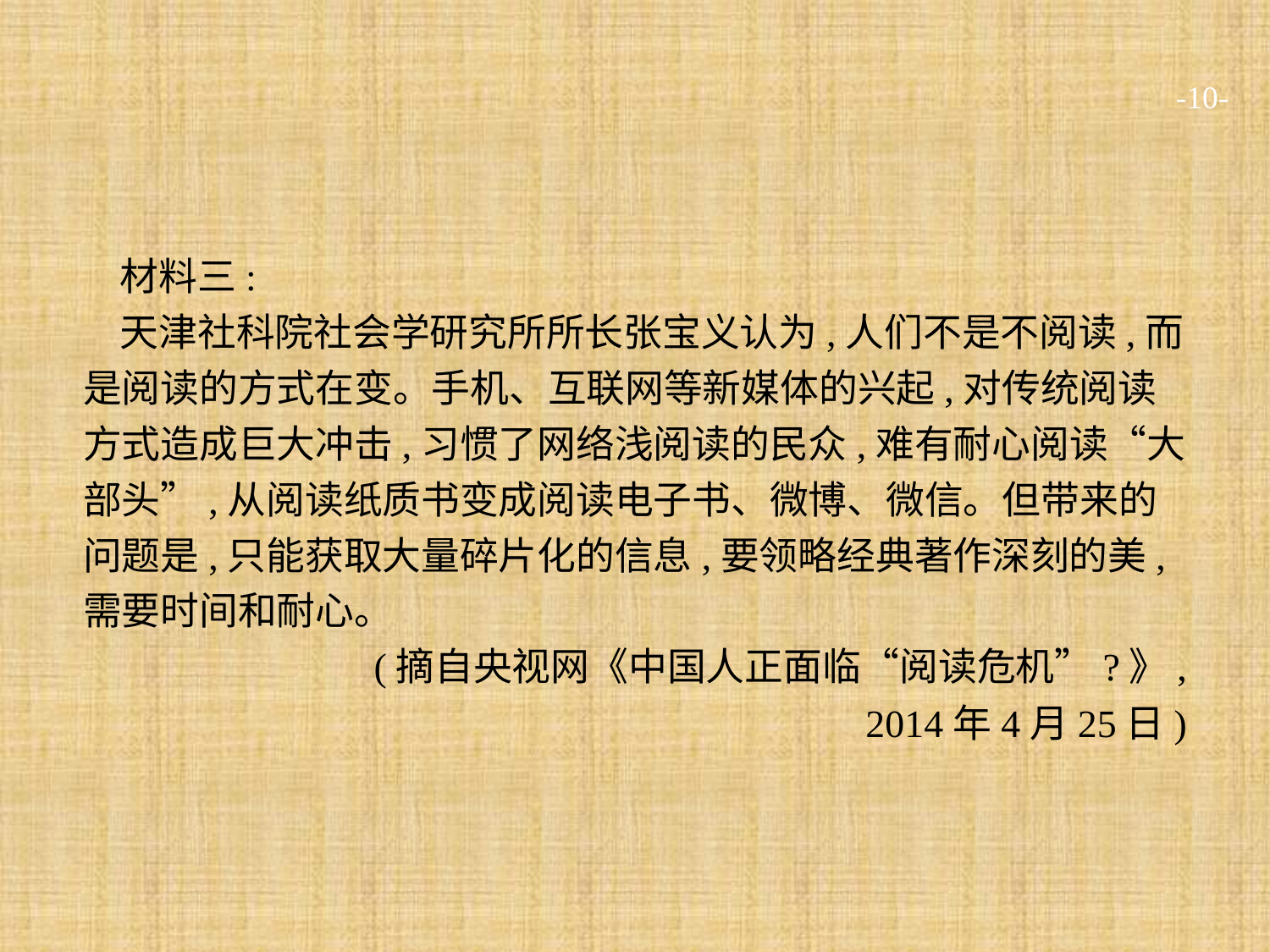

-10-
材料三:
天津社科院社会学研究所所长张宝义认为,人们不是不阅读,而是阅读的方式在变。手机、互联网等新媒体的兴起,对传统阅读方式造成巨大冲击,习惯了网络浅阅读的民众,难有耐心阅读“大部头”,从阅读纸质书变成阅读电子书、微博、微信。但带来的问题是,只能获取大量碎片化的信息,要领略经典著作深刻的美,需要时间和耐心。
(摘自央视网《中国人正面临“阅读危机”?》,
2014年4月25日)